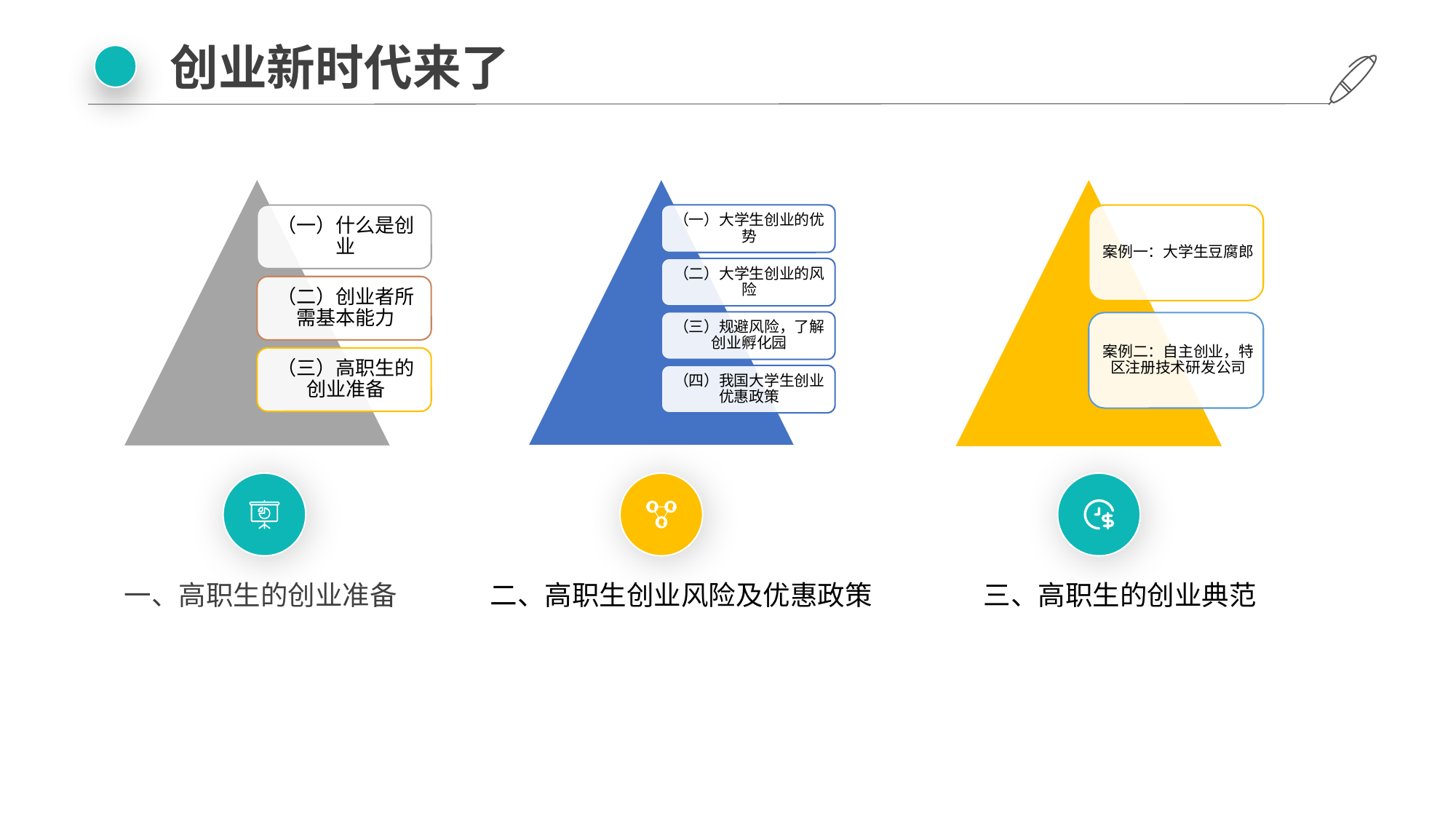

创业新时代来了

（一）什么是创业
（二）创业者所需基本能力
（三）高职生的创业准备
案例一：大学生豆腐郎
案例二：自主创业，特区注册技术研发公司
（一）大学生创业的优势
（二）大学生创业的风险
（三）规避风险，了解创业孵化园
（四）我国大学生创业优惠政策

一、高职生的创业准备
二、高职生创业风险及优惠政策
三、高职生的创业典范